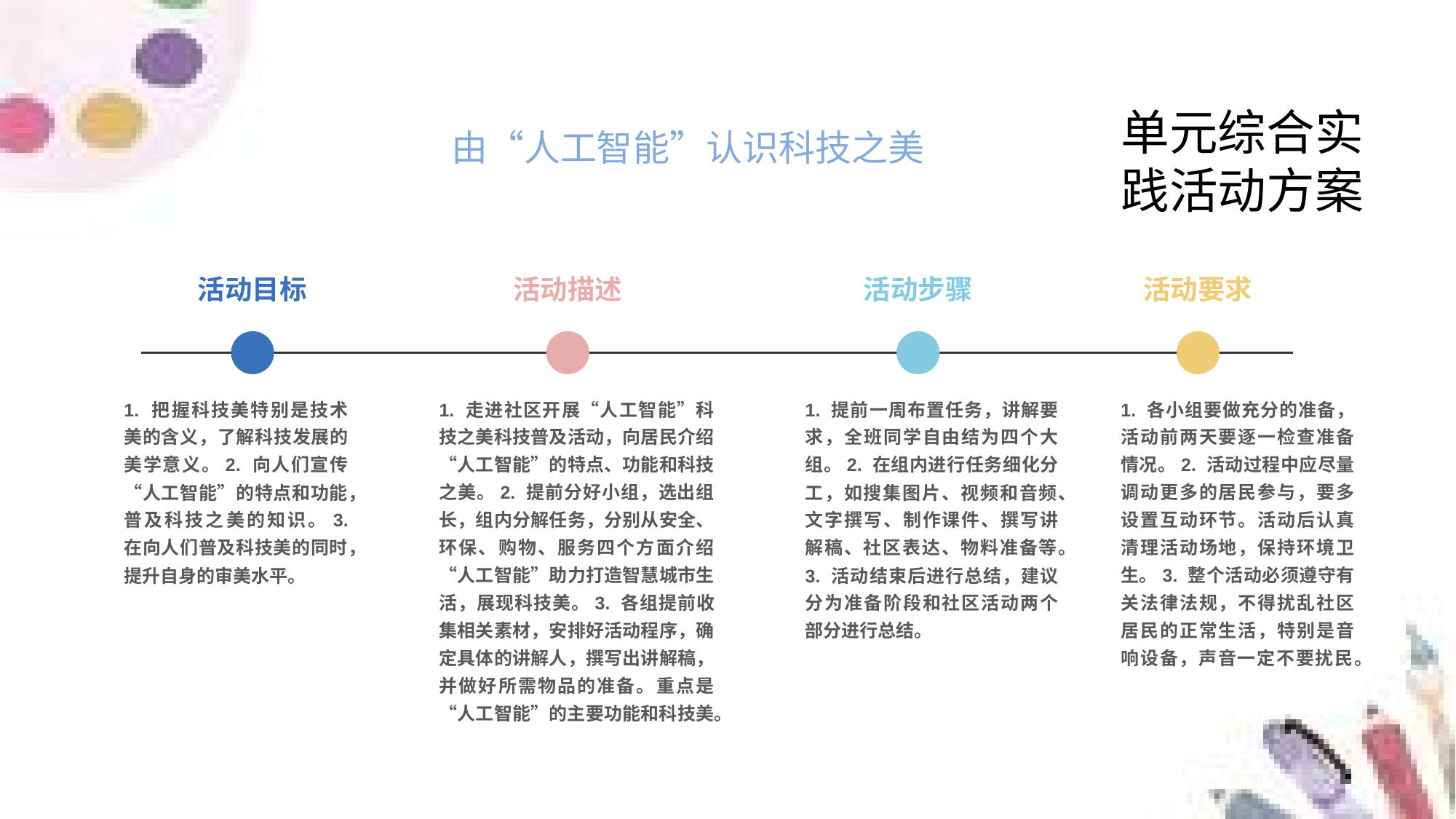

单元综合实践活动方案
由“人工智能”认识科技之美
活动目标
活动描述
活动步骤
活动要求

1. 把握科技美特别是技术美的含义，了解科技发展的美学意义。2. 向人们宣传“人工智能”的特点和功能，普及科技之美的知识。3. 在向人们普及科技美的同时，提升自身的审美水平。
1. 走进社区开展“人工智能”科技之美科技普及活动，向居民介绍“人工智能”的特点、功能和科技之美。2. 提前分好小组，选出组长，组内分解任务，分别从安全、环保、购物、服务四个方面介绍“人工智能”助力打造智慧城市生活，展现科技美。3. 各组提前收集相关素材，安排好活动程序，确定具体的讲解人，撰写出讲解稿，并做好所需物品的准备。重点是“人工智能”的主要功能和科技美。
1. 提前一周布置任务，讲解要求，全班同学自由结为四个大组。2. 在组内进行任务细化分工，如搜集图片、视频和音频、文字撰写、制作课件、撰写讲解稿、社区表达、物料准备等。
3. 活动结束后进行总结，建议分为准备阶段和社区活动两个部分进行总结。
1. 各小组要做充分的准备，活动前两天要逐一检查准备情况。2. 活动过程中应尽量调动更多的居民参与，要多设置互动环节。活动后认真清理活动场地，保持环境卫生。3. 整个活动必须遵守有关法律法规，不得扰乱社区居民的正常生活，特别是音响设备，声音一定不要扰民。